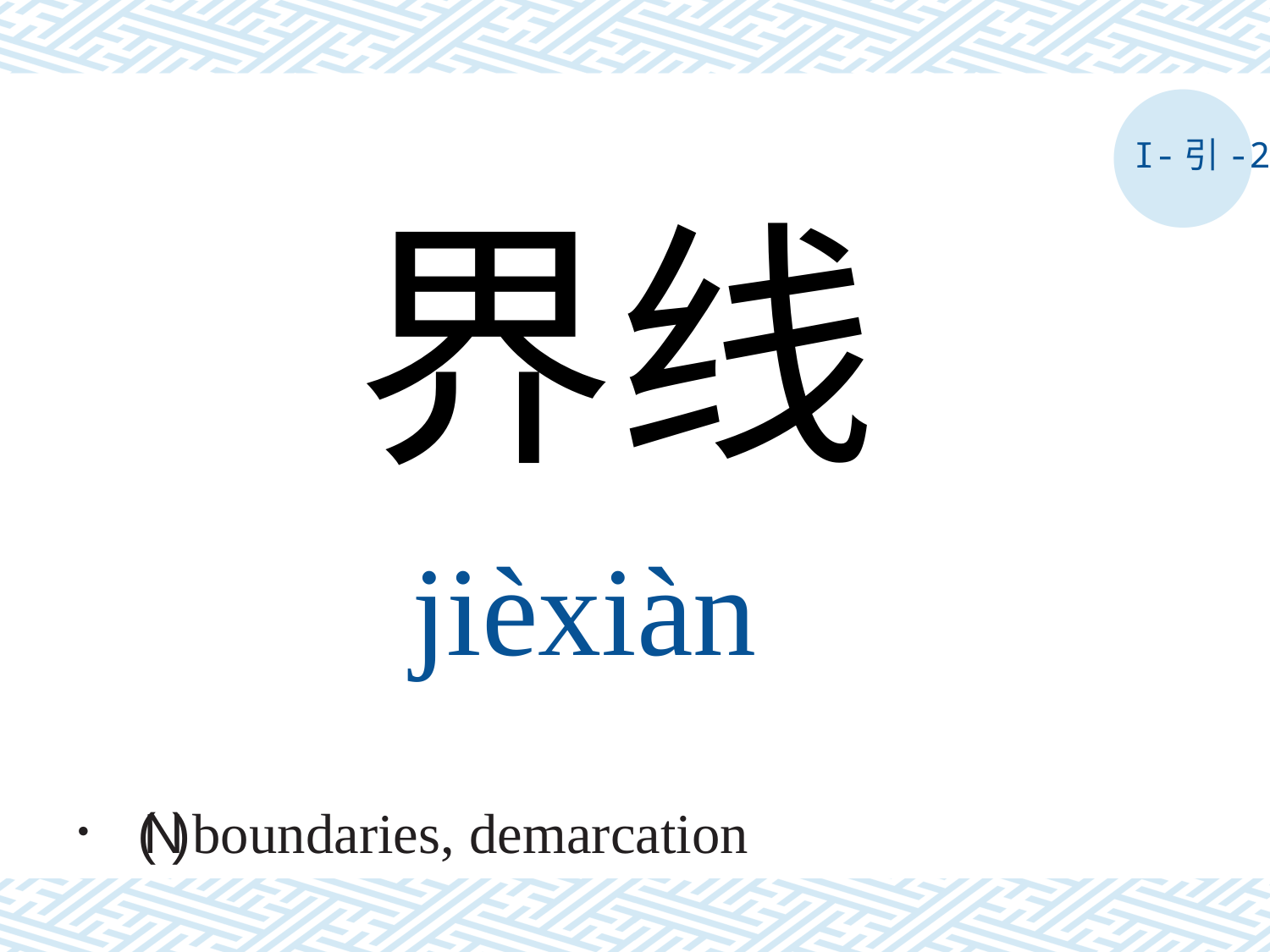

I-引-2

界线
jièxiàn
． ( N ) boundaries, demarcation